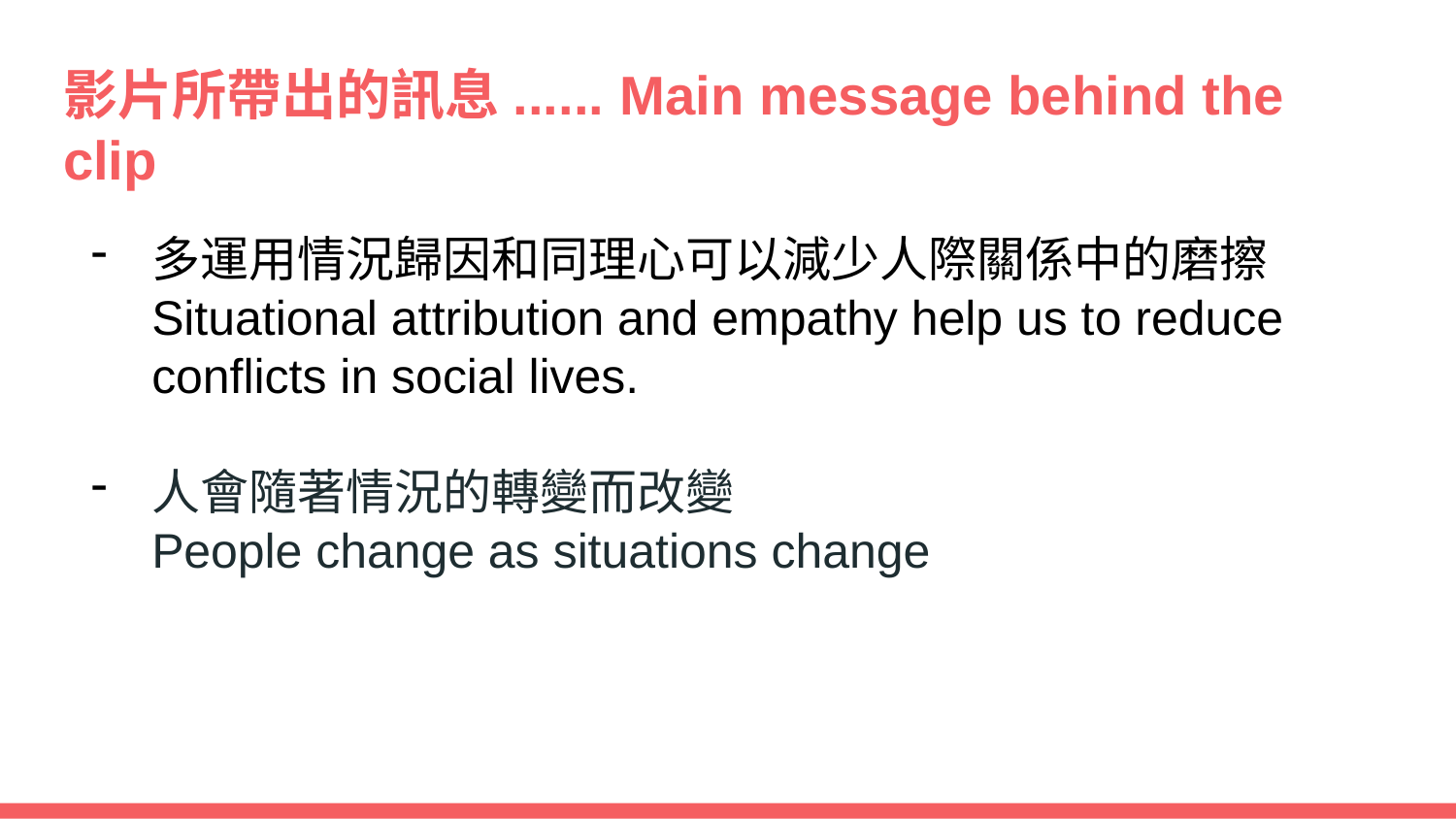

# 影片所帶出的訊息...... Main message behind the clip
多運用情況歸因和同理心可以減少人際關係中的磨擦
Situational attribution and empathy help us to reduce conflicts in social lives.

人會隨著情況的轉變而改變
People change as situations change